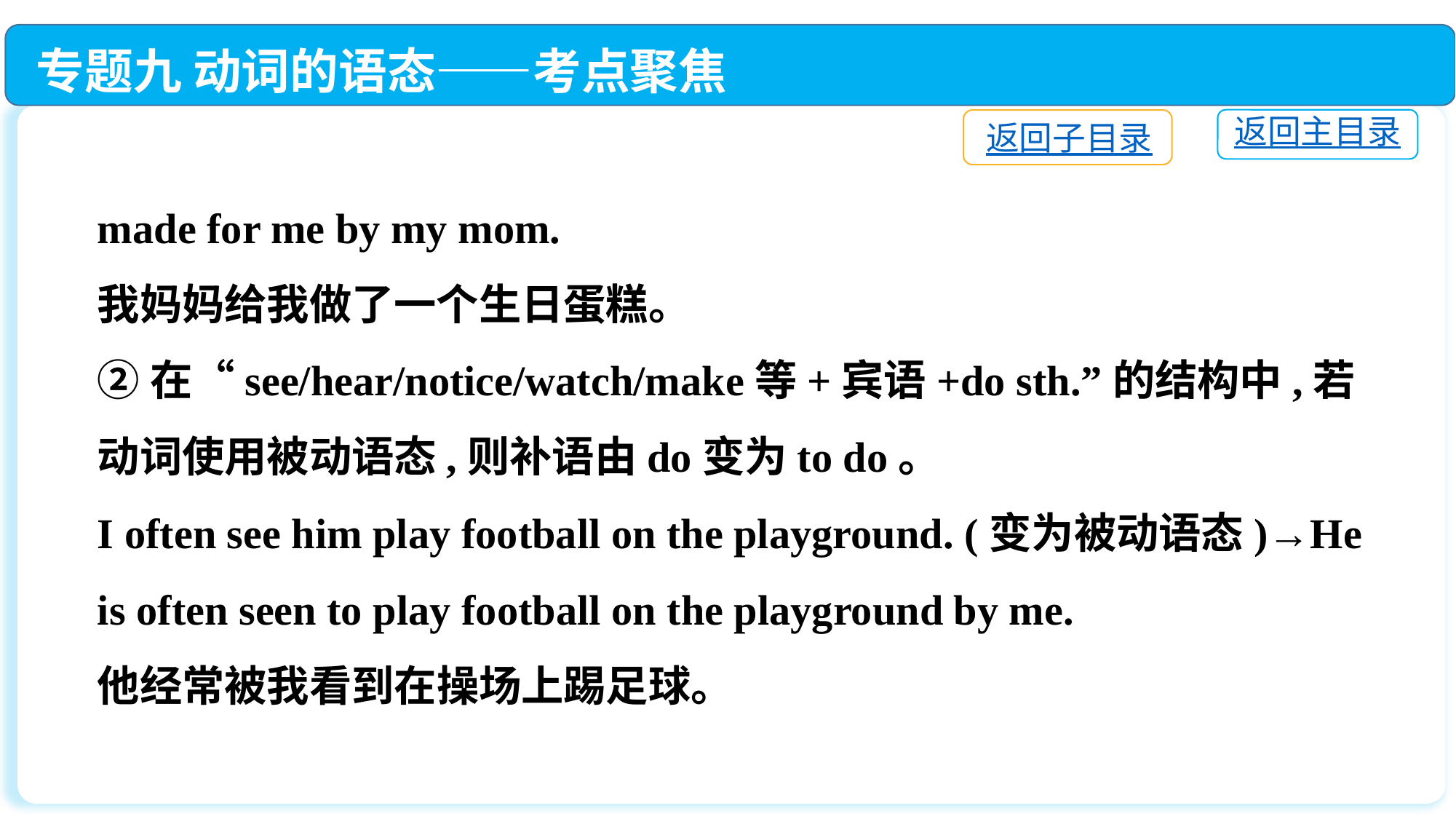

专题九 动词的语态——考点聚焦

返回主目录

返回子目录
made for me by my mom.
我妈妈给我做了一个生日蛋糕。
②在“see/hear/notice/watch/make等+宾语+do sth.”的结构中,若动词使用被动语态,则补语由do变为to do。
I often see him play football on the playground. (变为被动语态)→He is often seen to play football on the playground by me.
他经常被我看到在操场上踢足球。